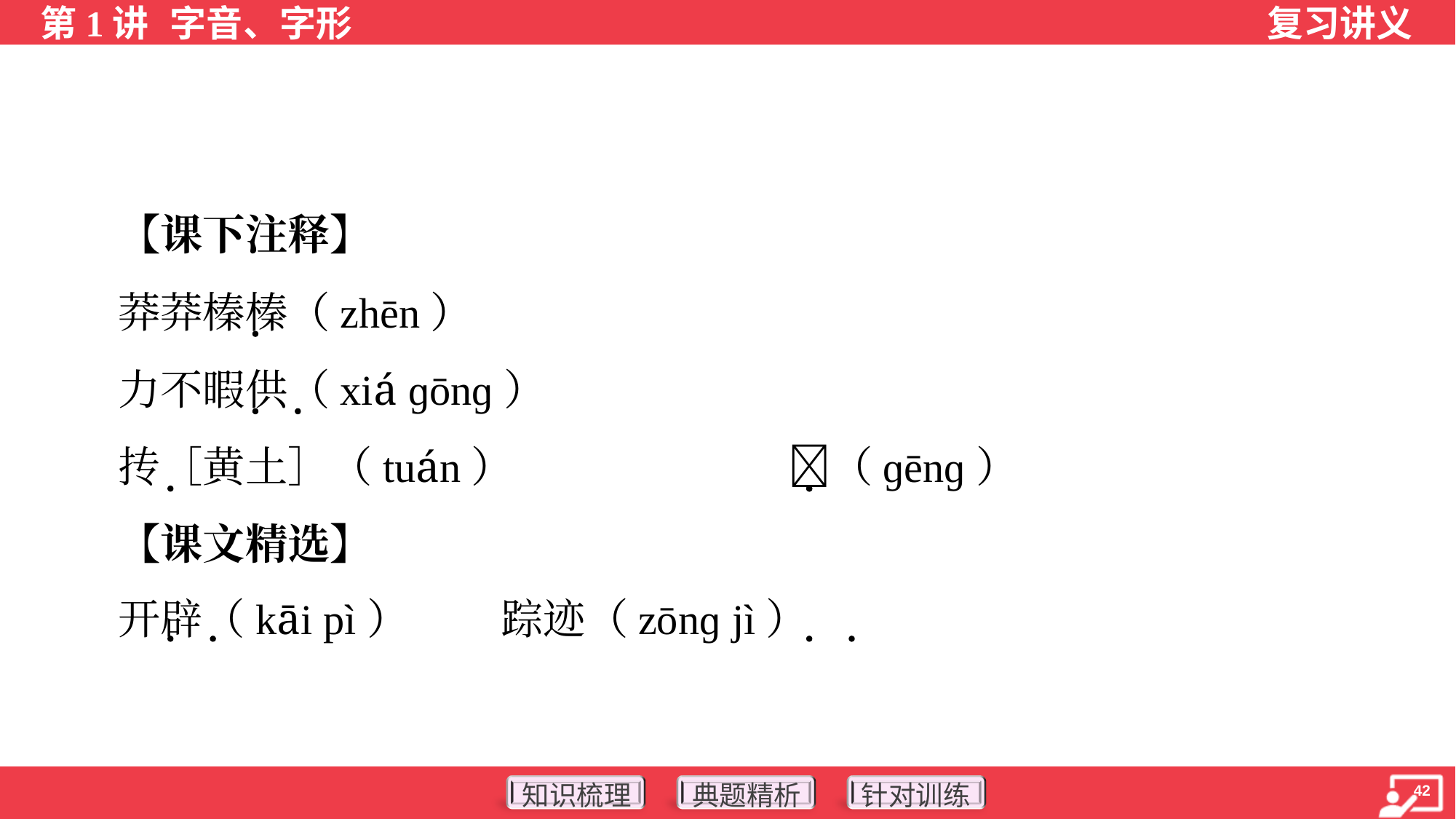

【课下注释】
    莽莽榛榛（zhēn）
    力不暇供（xiá ɡōnɡ）
    抟［黄土］（tuán）	𫄠（ɡēnɡ）
    【课文精选】
    开辟（kāi pì）	踪迹（zōnɡ jì）